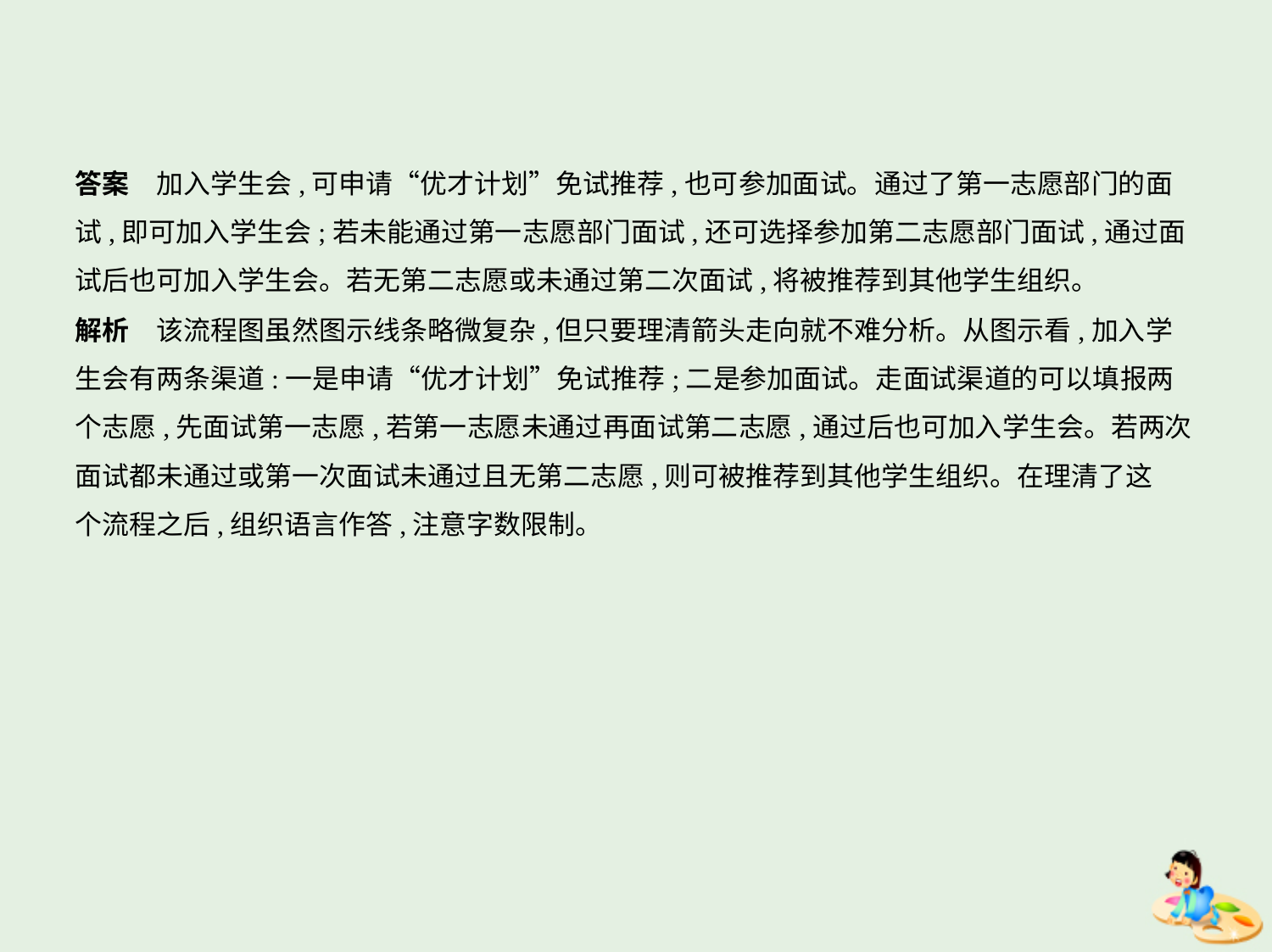

答案　加入学生会,可申请“优才计划”免试推荐,也可参加面试。通过了第一志愿部门的面
试,即可加入学生会;若未能通过第一志愿部门面试,还可选择参加第二志愿部门面试,通过面
试后也可加入学生会。若无第二志愿或未通过第二次面试,将被推荐到其他学生组织。
解析　该流程图虽然图示线条略微复杂,但只要理清箭头走向就不难分析。从图示看,加入学
生会有两条渠道:一是申请“优才计划”免试推荐;二是参加面试。走面试渠道的可以填报两
个志愿,先面试第一志愿,若第一志愿未通过再面试第二志愿,通过后也可加入学生会。若两次
面试都未通过或第一次面试未通过且无第二志愿,则可被推荐到其他学生组织。在理清了这
个流程之后,组织语言作答,注意字数限制。